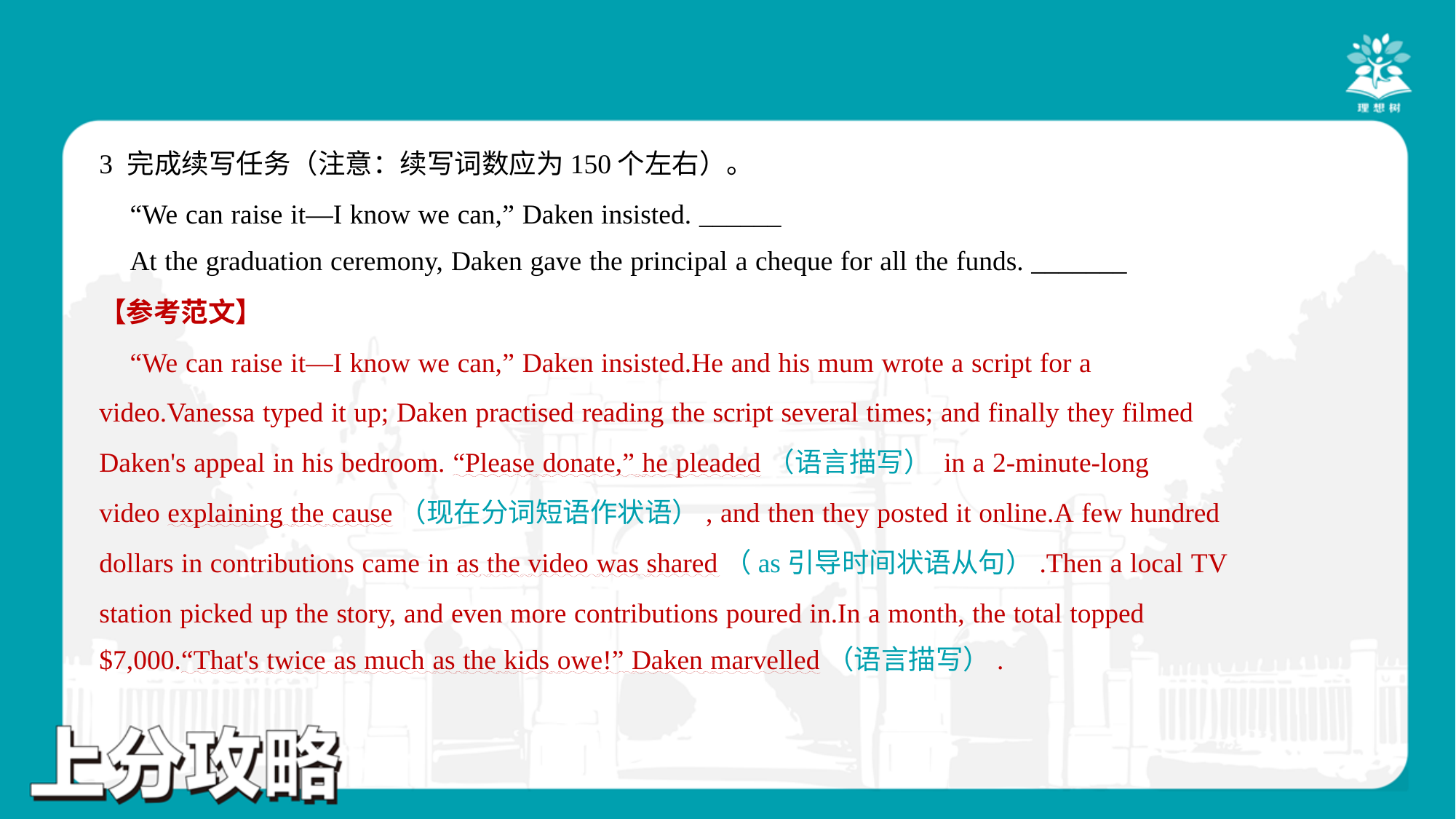

3 完成续写任务（注意：续写词数应为150个左右）。
    “We can raise it—I know we can,” Daken insisted. ______
    At the graduation ceremony, Daken gave the principal a cheque for all the funds. _______
【参考范文】
    “We can raise it—I know we can,” Daken insisted.He and his mum wrote a script for a
video.Vanessa typed it up; Daken practised reading the script several times; and finally they filmed
Daken's appeal in his bedroom. “Please donate,” he pleaded（语言描写） in a 2-minute-long
video explaining the cause（现在分词短语作状语）, and then they posted it online.A few hundred
dollars in contributions came in as the video was shared（as引导时间状语从句）.Then a local TV
station picked up the story, and even more contributions poured in.In a month, the total topped
$7,000.“That's twice as much as the kids owe!” Daken marvelled（语言描写）.